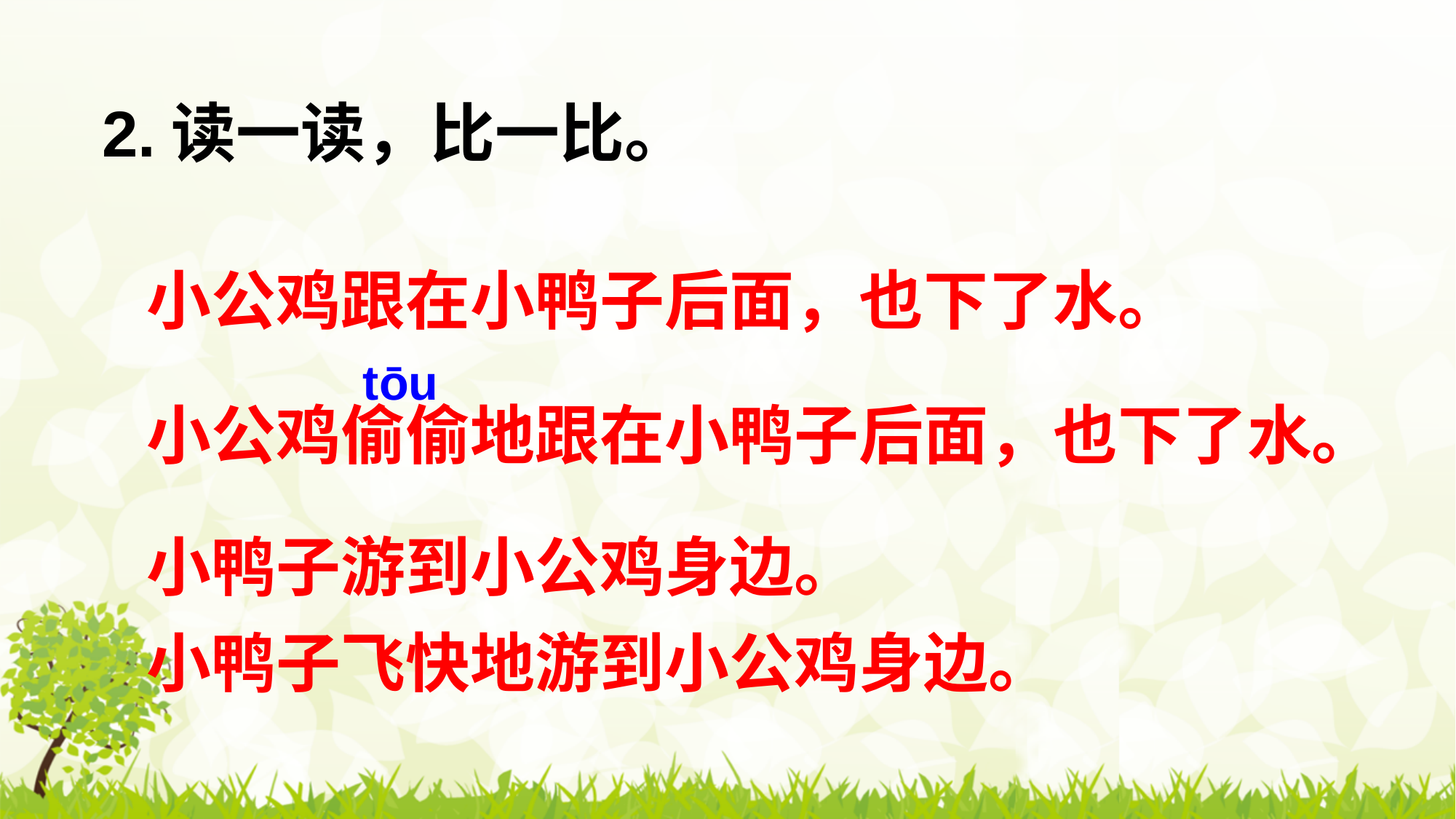

2.读一读，比一比。

  小公鸡跟在小鸭子后面，也下了水。
  小公鸡偷偷地跟在小鸭子后面，也下了水。

  小鸭子游到小公鸡身边。
  小鸭子飞快地游到小公鸡身边。
tōu